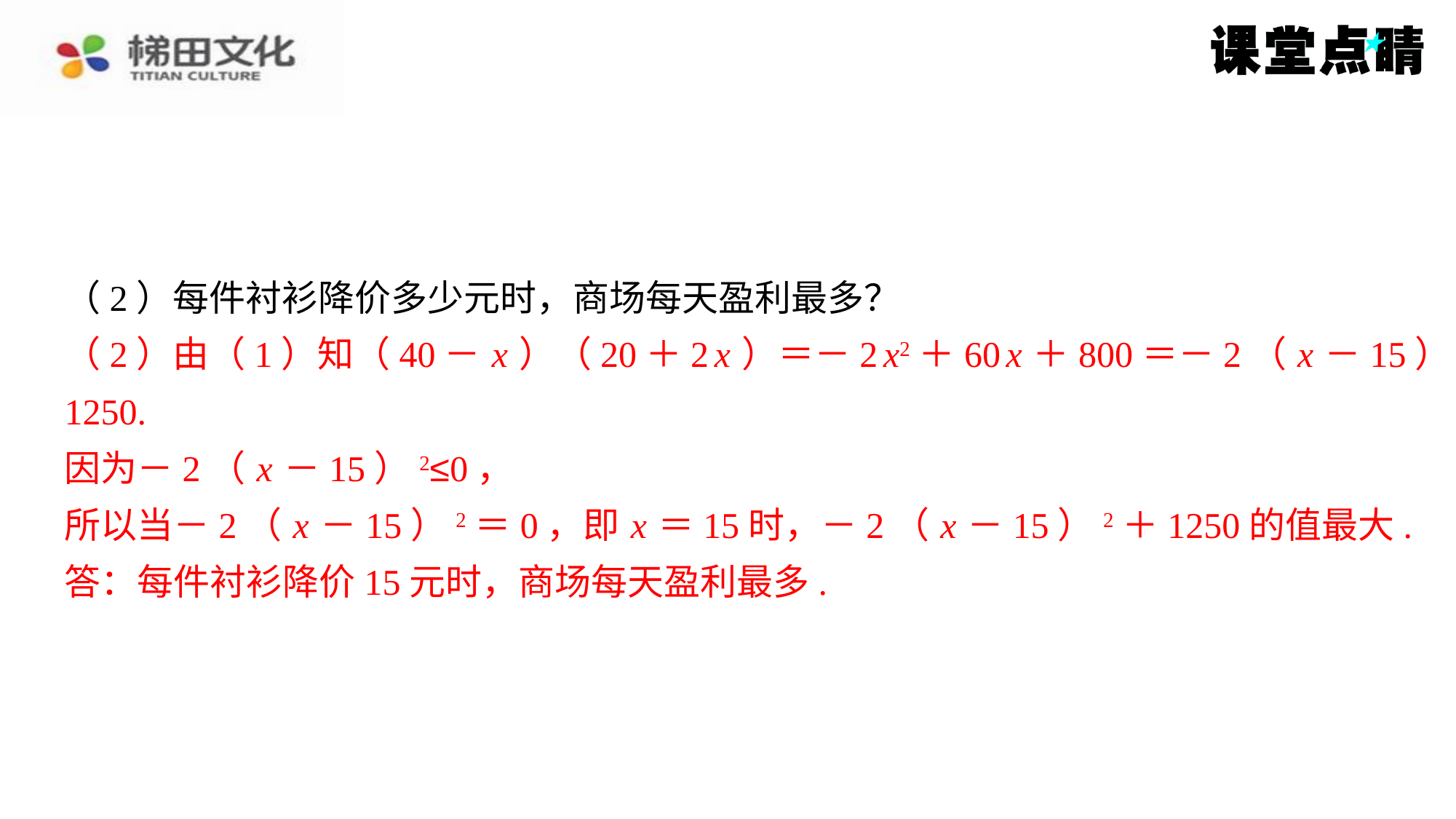

（2）每件衬衫降价多少元时，商场每天盈利最多？
（2）由（1）知（40－ x ）（20＋2 x ）＝－2 x2＋60 x ＋800＝－2（ x －15）2＋
1250.
因为－2（ x －15）2≤0，
所以当－2（ x －15）2＝0，即 x ＝15时，－2（ x －15）2＋1250的值最大.
答：每件衬衫降价15元时，商场每天盈利最多.
（2）由（1）知（40－ x ）（20＋2 x ）＝－2 x2＋60 x ＋800＝－2（ x －15）2＋
1250.
因为－2（ x －15）2≤0，
所以当－2（ x －15）2＝0，即 x ＝15时，－2（ x －15）2＋1250的值最大.
答：每件衬衫降价15元时，商场每天盈利最多.